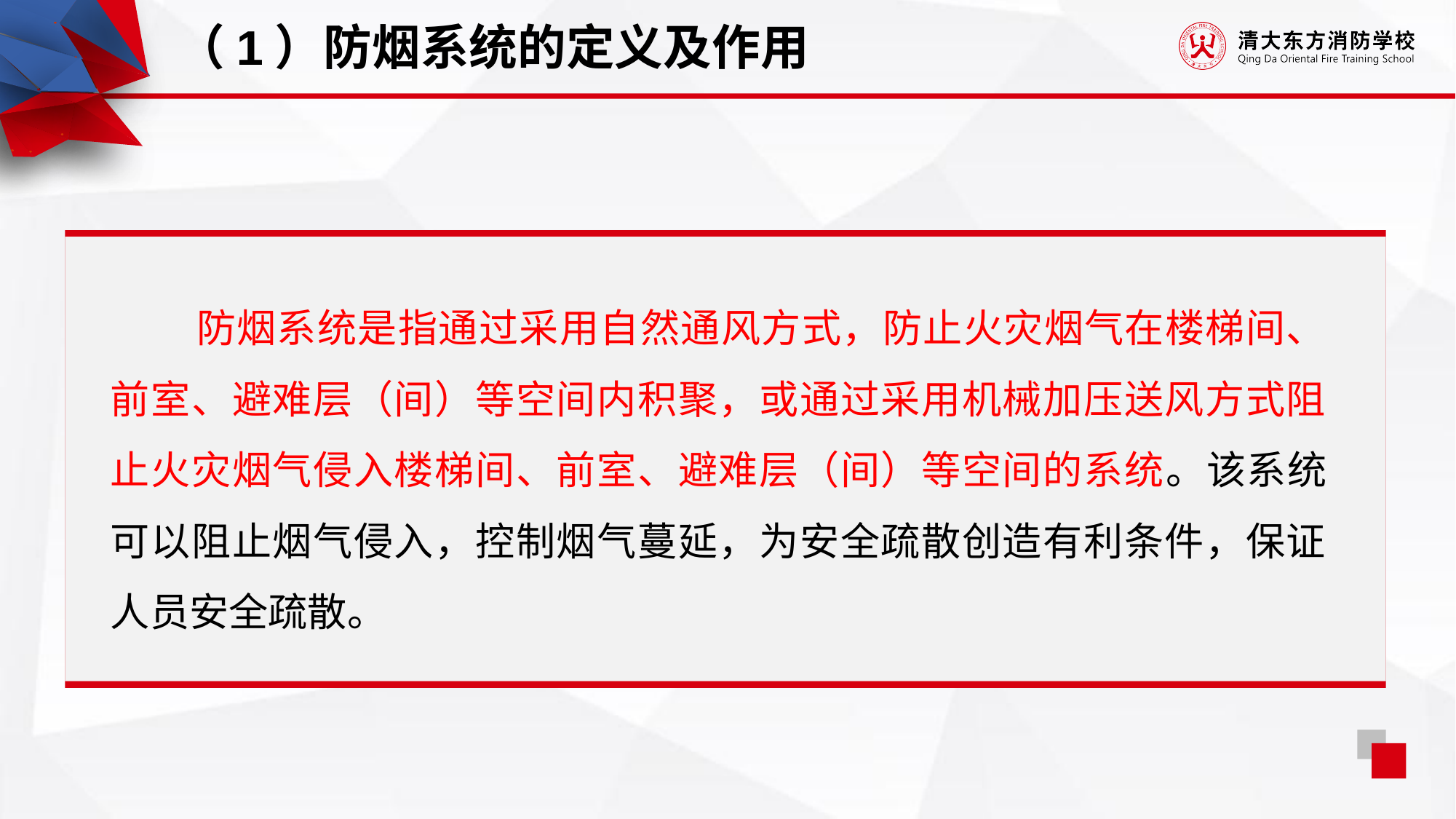

（1）防烟系统的定义及作用

防烟系统是指通过采用自然通风方式，防止火灾烟气在楼梯间、前室、避难层（间）等空间内积聚，或通过采用机械加压送风方式阻止火灾烟气侵入楼梯间、前室、避难层（间）等空间的系统。该系统可以阻止烟气侵入，控制烟气蔓延，为安全疏散创造有利条件，保证人员安全疏散。